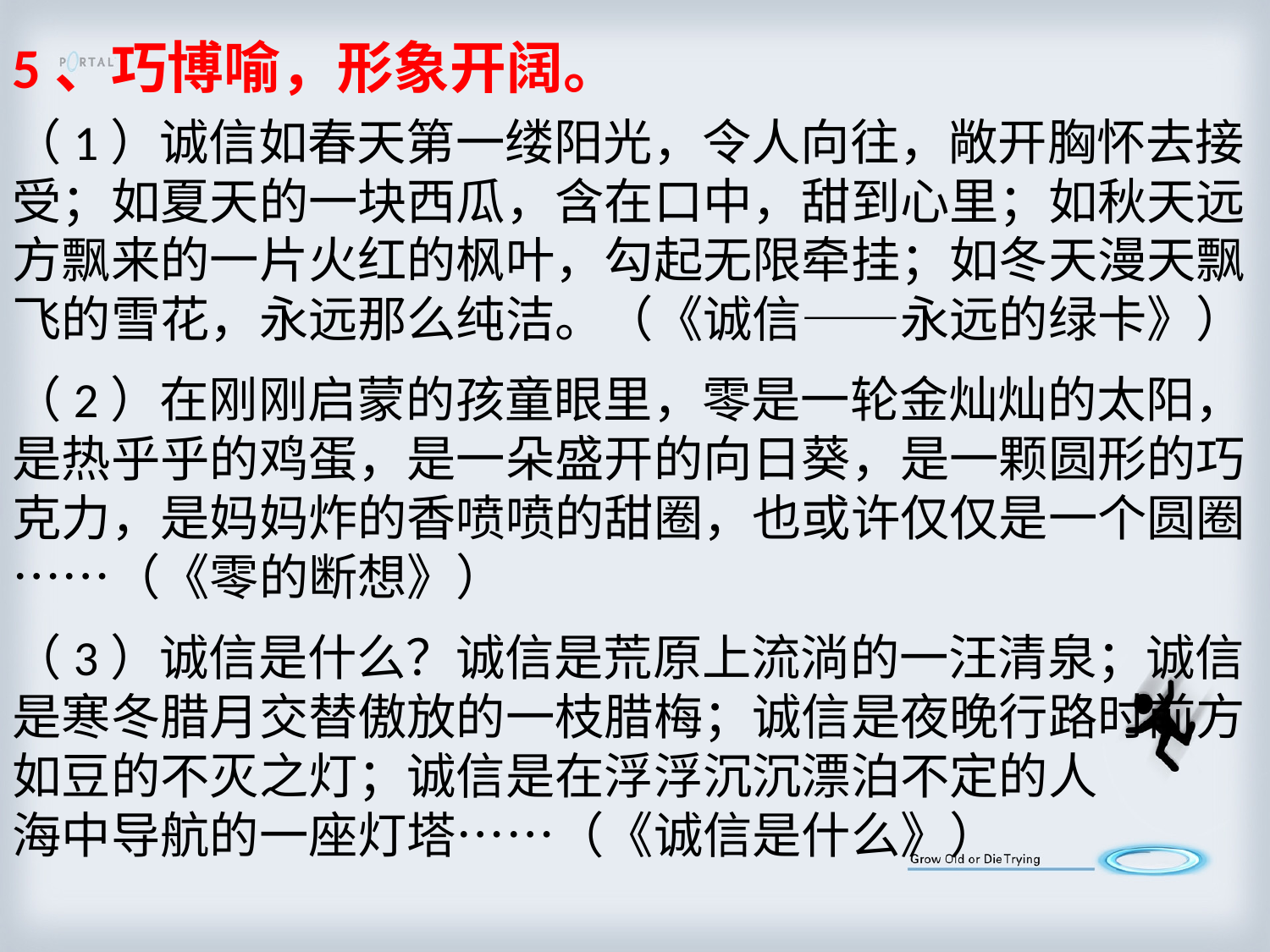

5、巧博喻，形象开阔。
（1）诚信如春天第一缕阳光，令人向往，敞开胸怀去接受；如夏天的一块西瓜，含在口中，甜到心里；如秋天远方飘来的一片火红的枫叶，勾起无限牵挂；如冬天漫天飘飞的雪花，永远那么纯洁。（《诚信——永远的绿卡》）
（2）在刚刚启蒙的孩童眼里，零是一轮金灿灿的太阳，是热乎乎的鸡蛋，是一朵盛开的向日葵，是一颗圆形的巧克力，是妈妈炸的香喷喷的甜圈，也或许仅仅是一个圆圈……（《零的断想》）
（3）诚信是什么？诚信是荒原上流淌的一汪清泉；诚信是寒冬腊月交替傲放的一枝腊梅；诚信是夜晚行路时前方如豆的不灭之灯；诚信是在浮浮沉沉漂泊不定的人
海中导航的一座灯塔……（《诚信是什么》）